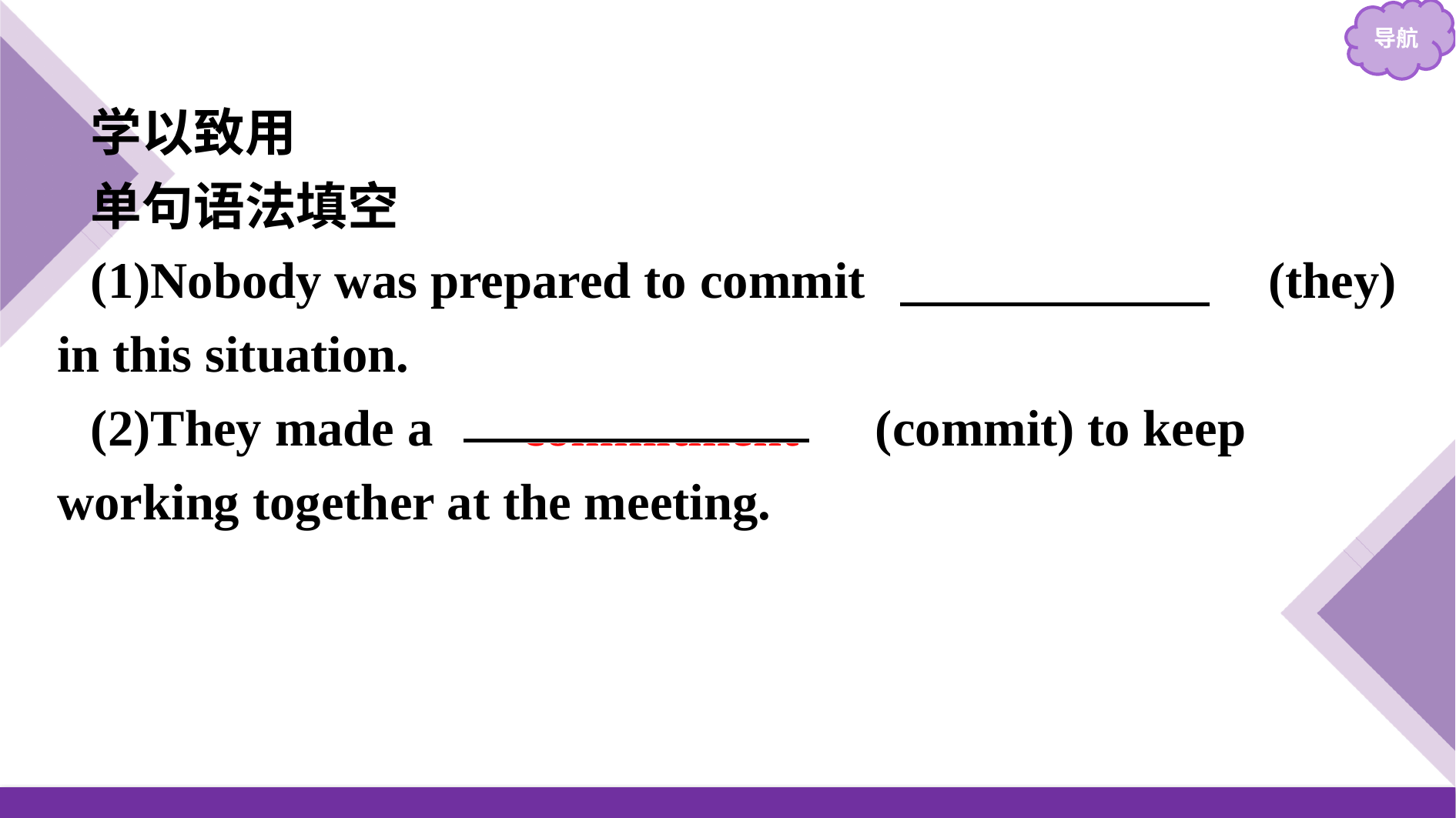

学以致用
单句语法填空
(1)Nobody was prepared to commit 　themselves　(they) in this situation.
(2)They made a 　commitment　(commit) to keep working together at the meeting.